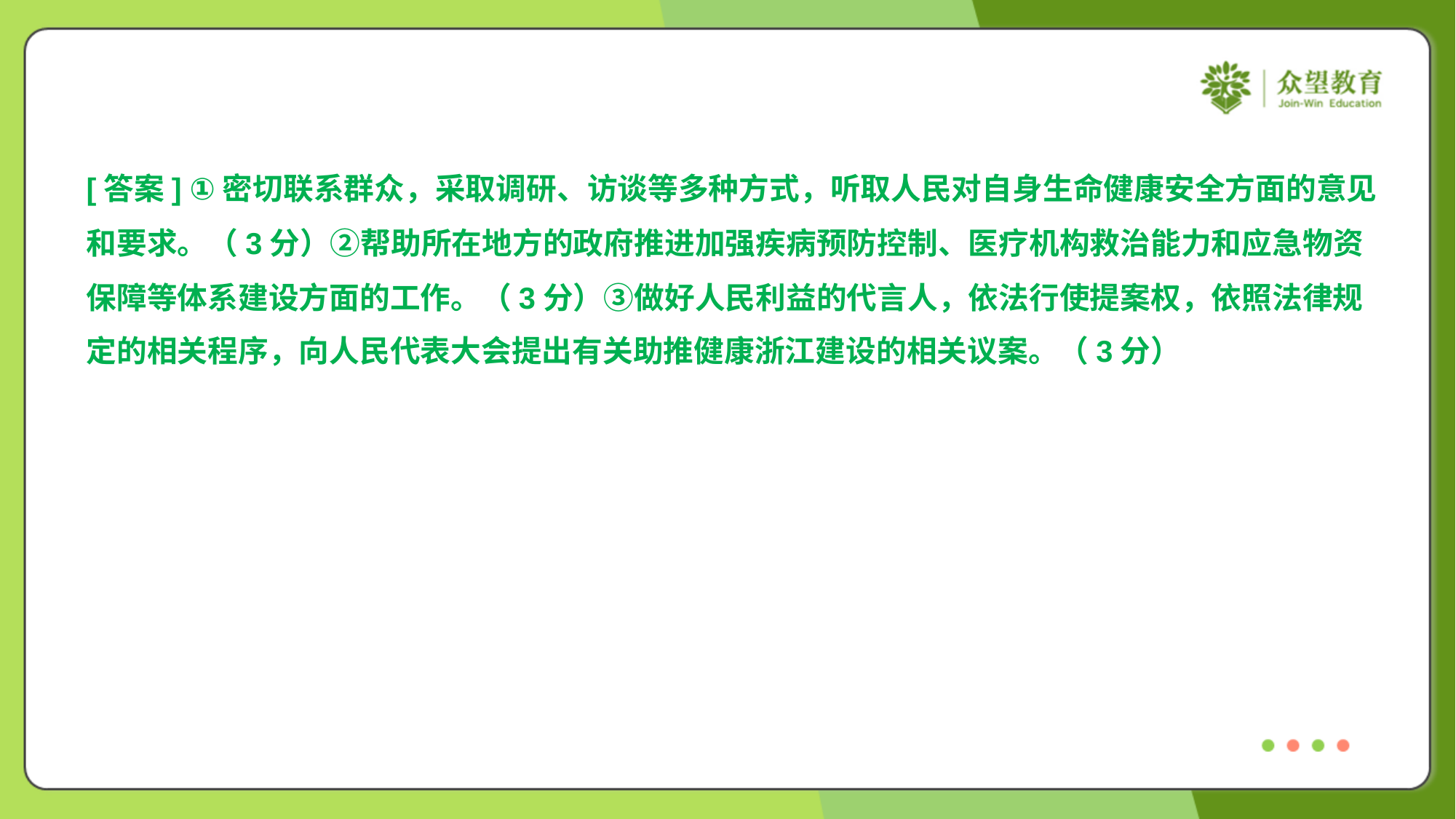

[答案] ①密切联系群众，采取调研、访谈等多种方式，听取人民对自身生命健康安全方面的意见
和要求。（3分）②帮助所在地方的政府推进加强疾病预防控制、医疗机构救治能力和应急物资
保障等体系建设方面的工作。（3分）③做好人民利益的代言人，依法行使提案权，依照法律规
定的相关程序，向人民代表大会提出有关助推健康浙江建设的相关议案。（3分）